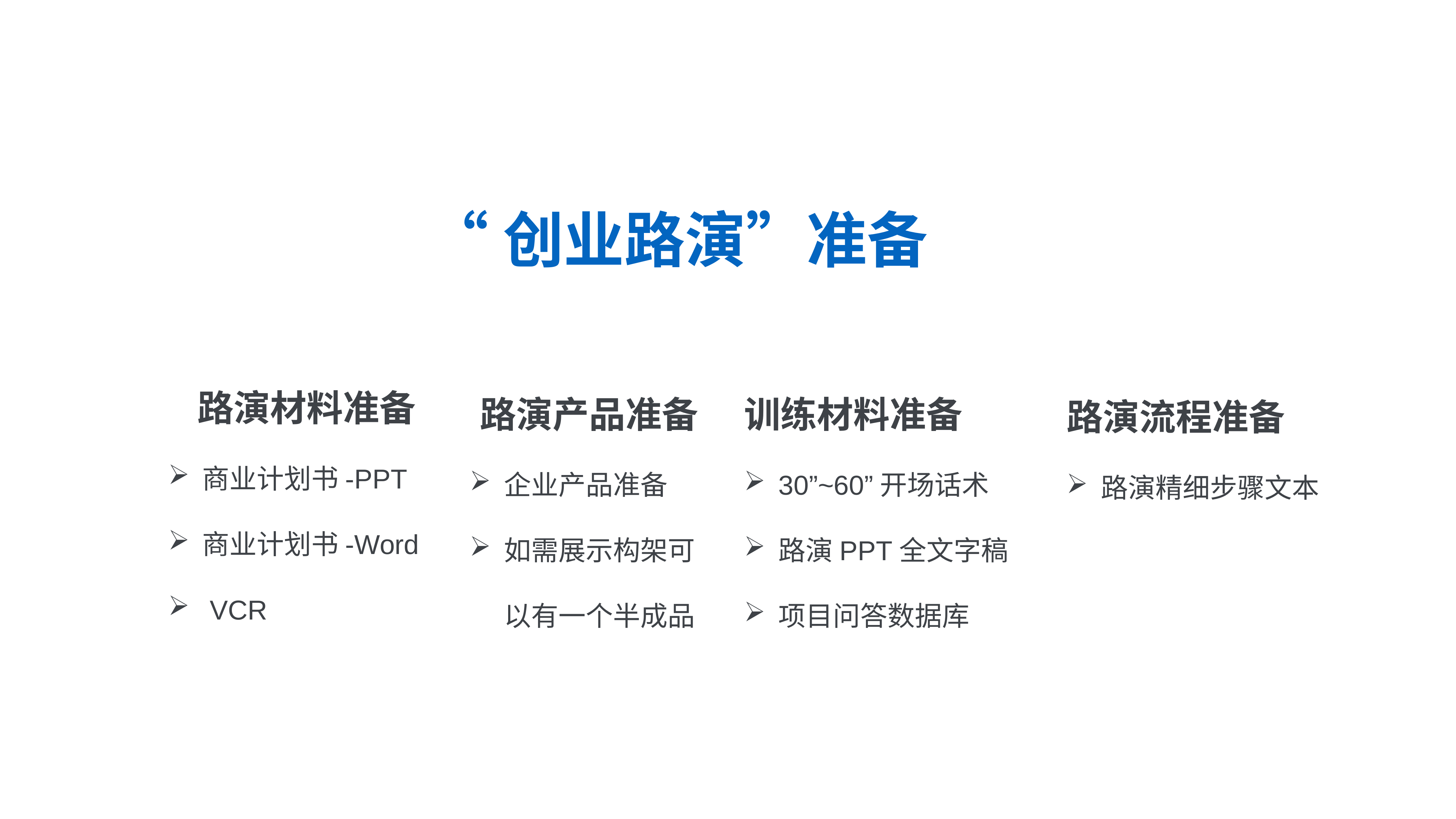

“创业路演”准备
路演产品准备
企业产品准备
如需展示构架可以有一个半成品
训练材料准备
30”~60”开场话术
路演PPT全文字稿
项目问答数据库
路演流程准备
路演精细步骤文本
路演材料准备
商业计划书-PPT
商业计划书-Word
 VCR